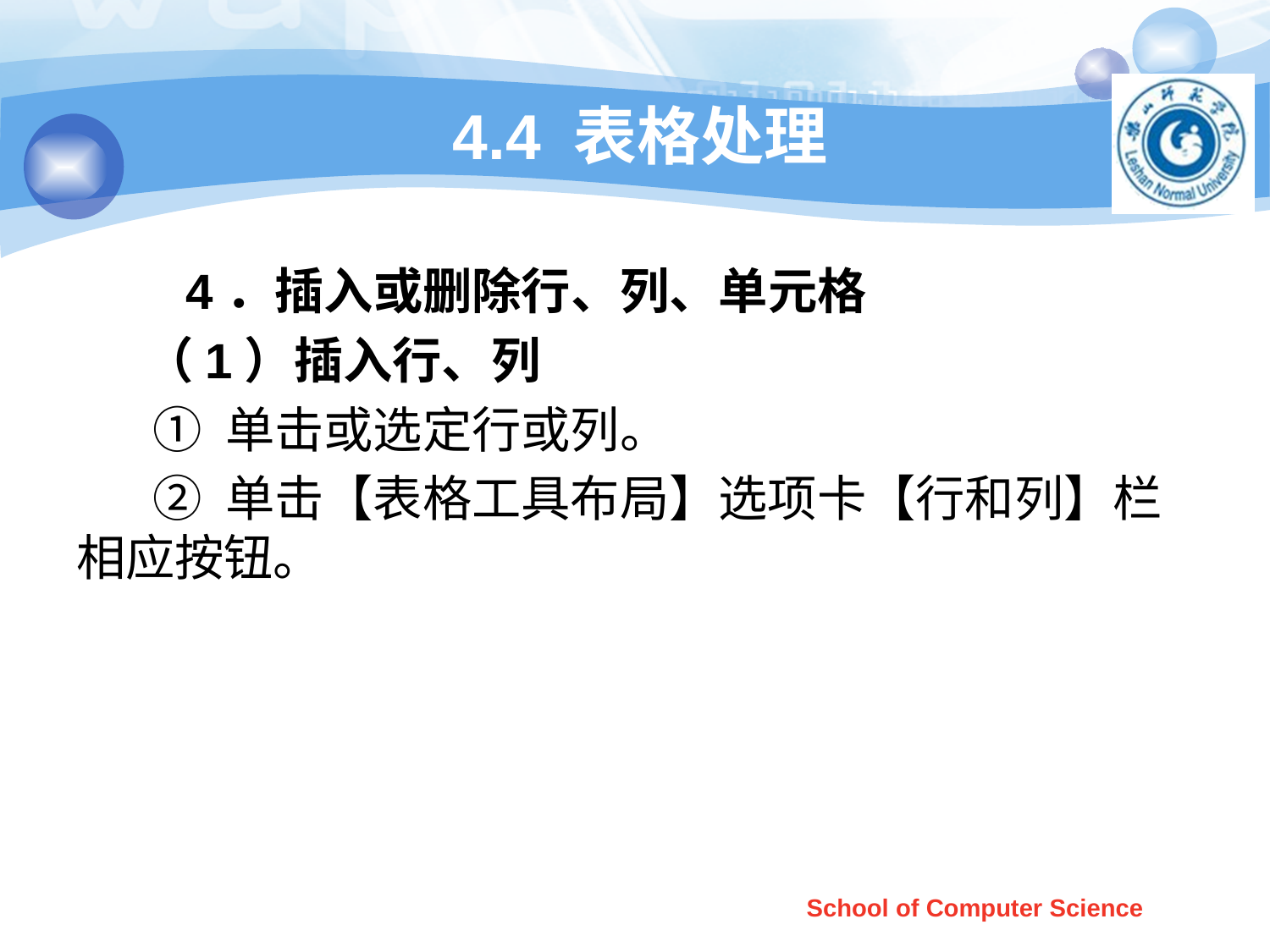

# 4.4 表格处理
        4．插入或删除行、列、单元格
     （1）插入行、列
       ① 单击或选定行或列。
       ② 单击【表格工具布局】选项卡【行和列】栏相应按钮。

School of Computer Science